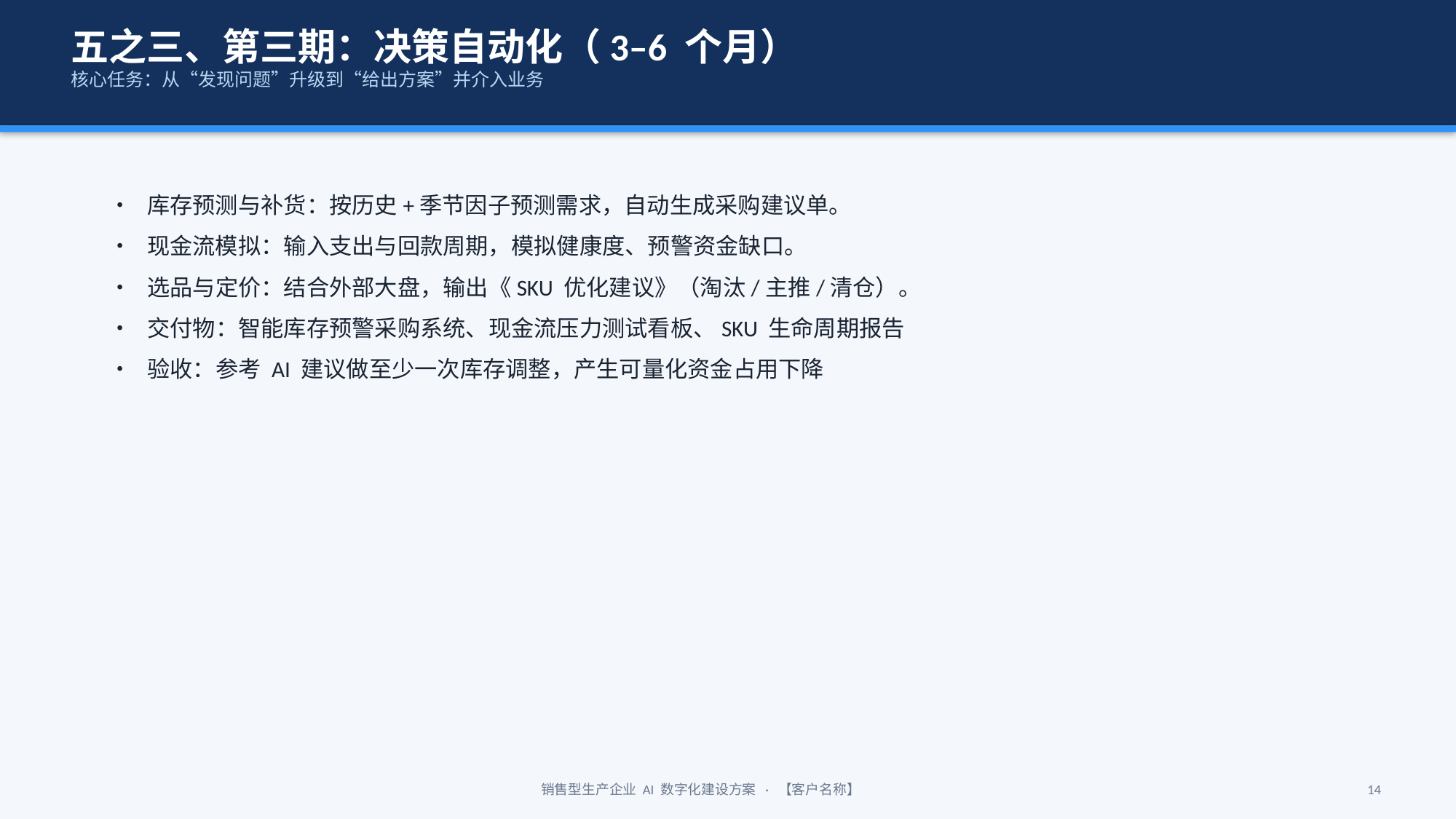

五之三、第三期：决策自动化（3–6 个月）
核心任务：从“发现问题”升级到“给出方案”并介入业务

•  库存预测与补货：按历史+季节因子预测需求，自动生成采购建议单。
•  现金流模拟：输入支出与回款周期，模拟健康度、预警资金缺口。
•  选品与定价：结合外部大盘，输出《SKU 优化建议》（淘汰/主推/清仓）。
•  交付物：智能库存预警采购系统、现金流压力测试看板、SKU 生命周期报告
•  验收：参考 AI 建议做至少一次库存调整，产生可量化资金占用下降
销售型生产企业 AI 数字化建设方案  ·  【客户名称】
14